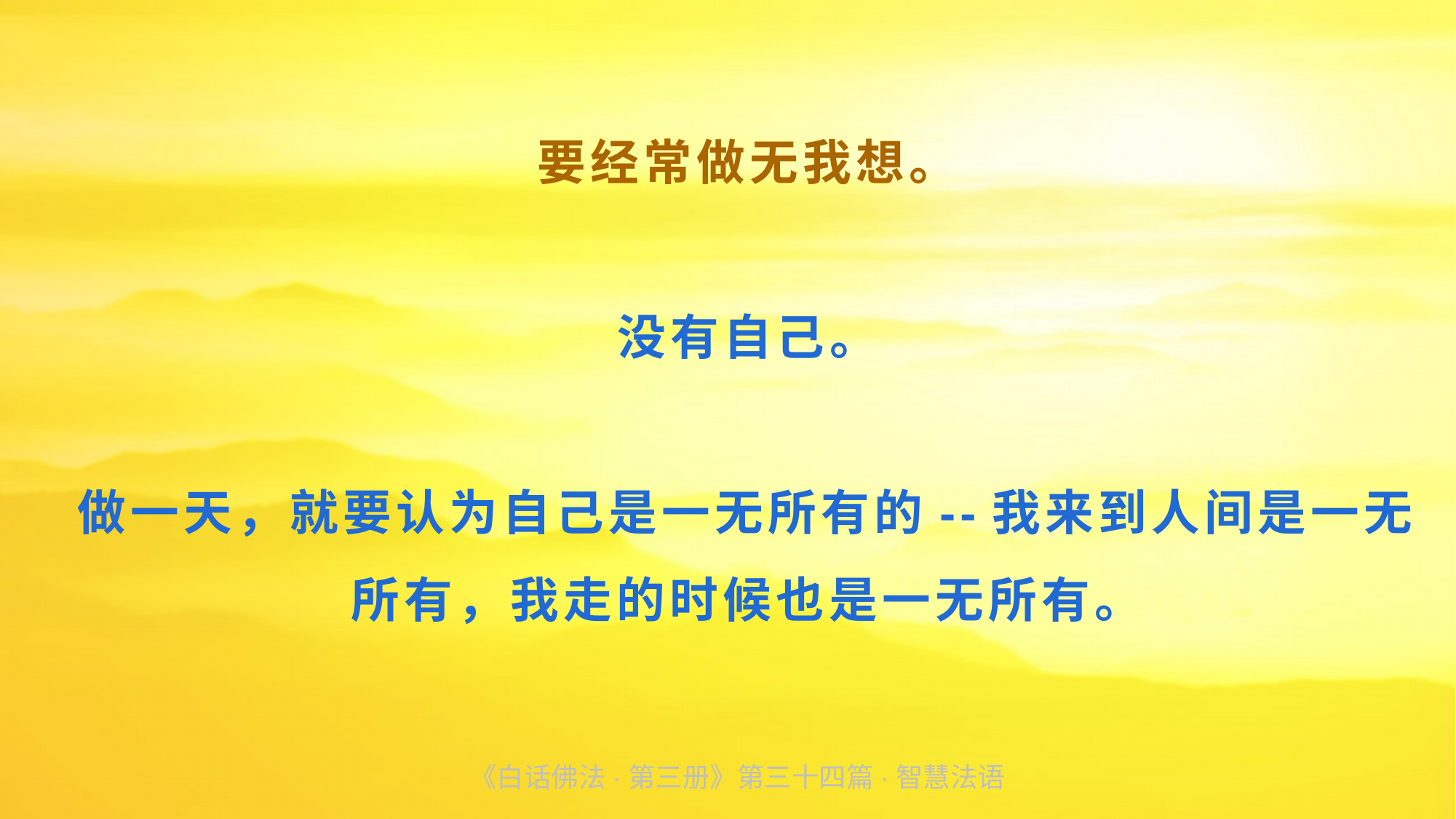

要经常做无我想。

没有自己。

做一天，就要认为自己是一无所有的--我来到人间是一无所有，我走的时候也是一无所有。
  《白话佛法·第三册》第三十四篇·智慧法语